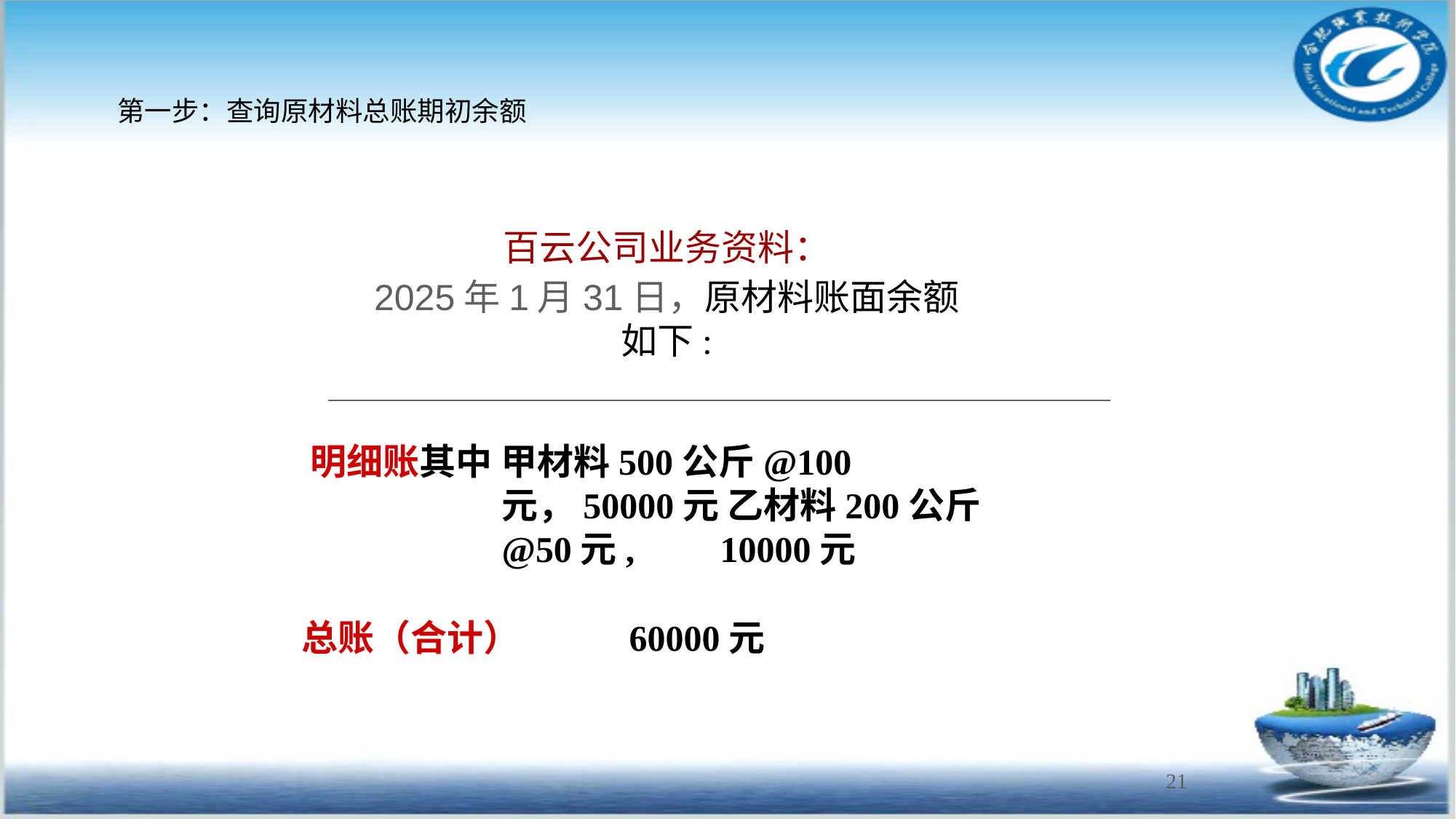

第一步：查询原材料总账期初余额
# 百云公司业务资料：
2025年1月31日，原材料账面余额如下:

明细账其中 甲材料500公斤@100元，50000元 乙材料200公斤@50元,	10000元

总账（合计）	60000元
21